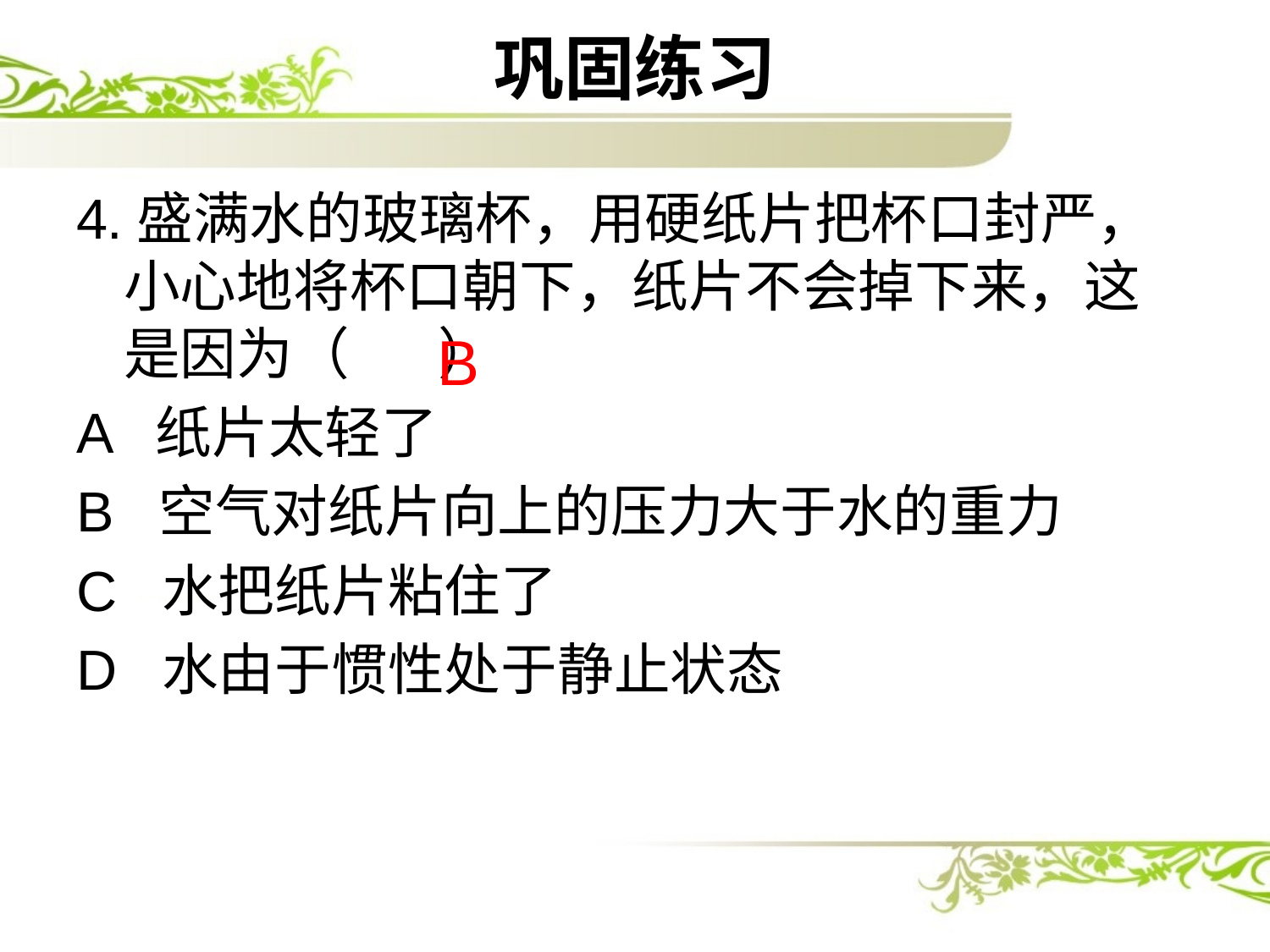

# 巩固练习
4.盛满水的玻璃杯，用硬纸片把杯口封严，小心地将杯口朝下，纸片不会掉下来，这是因为（       ）
A  纸片太轻了
B  空气对纸片向上的压力大于水的重力
C  水把纸片粘住了
D  水由于惯性处于静止状态

B